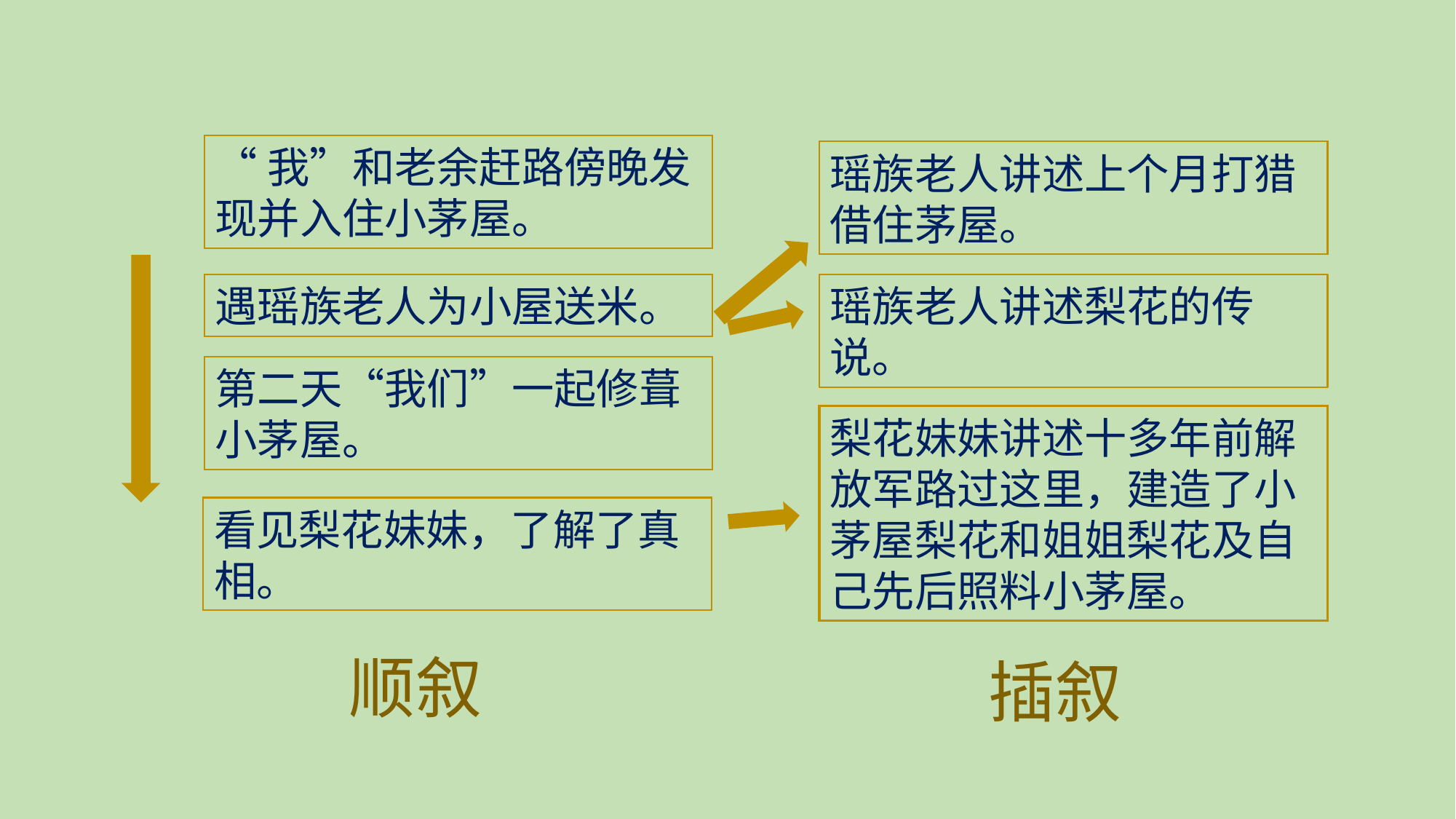

“我”和老余赶路傍晚发现并入住小茅屋。
瑶族老人讲述上个月打猎借住茅屋。

遇瑶族老人为小屋送米。
瑶族老人讲述梨花的传说。

第二天“我们”一起修葺小茅屋。

梨花妹妹讲述十多年前解放军路过这里，建造了小茅屋梨花和姐姐梨花及自己先后照料小茅屋。
看见梨花妹妹，了解了真相。

顺叙
插叙